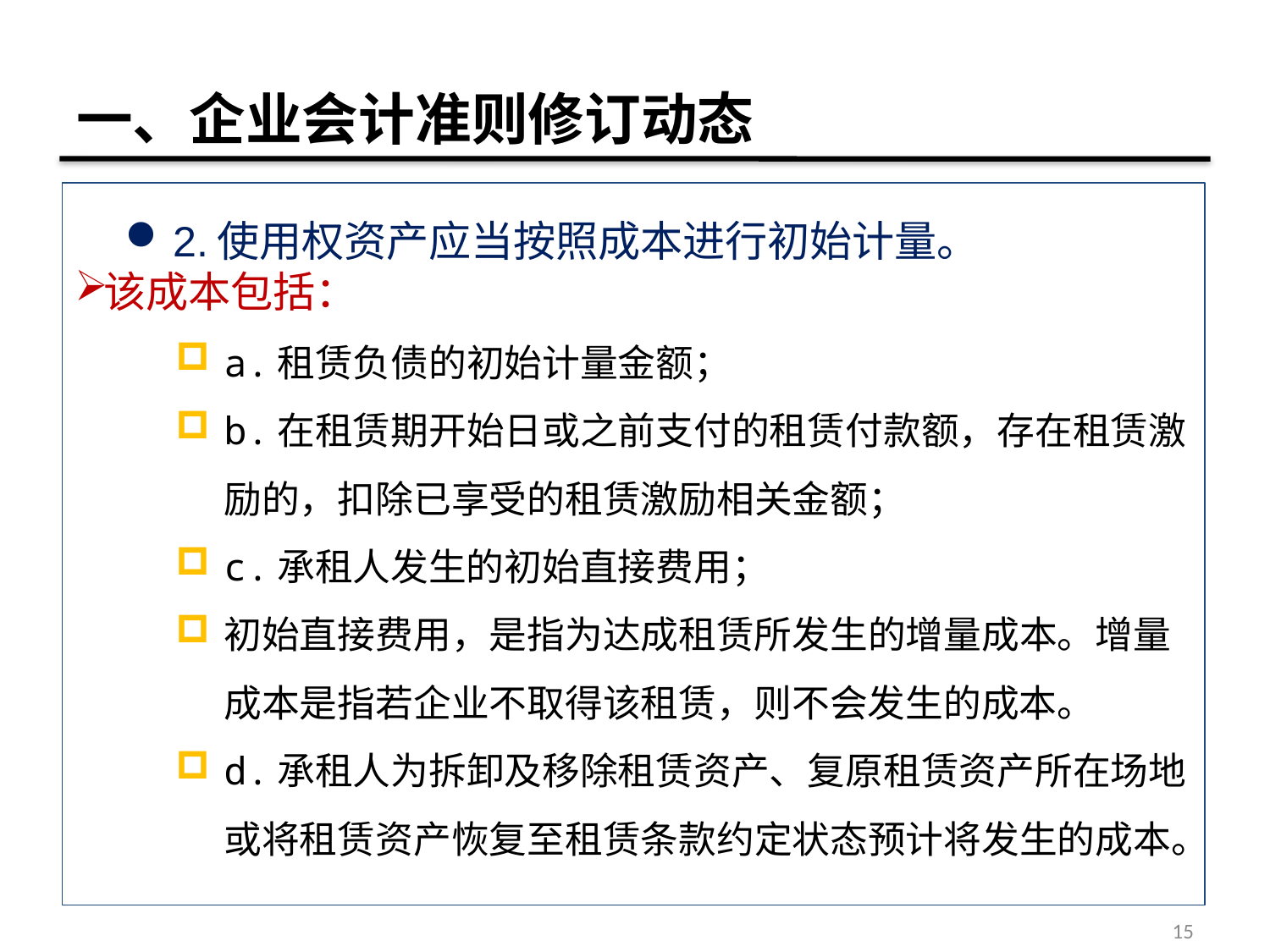

# 一、企业会计准则修订动态
2.使用权资产应当按照成本进行初始计量。
该成本包括：
a.租赁负债的初始计量金额；
b.在租赁期开始日或之前支付的租赁付款额，存在租赁激励的，扣除已享受的租赁激励相关金额；
c.承租人发生的初始直接费用；
初始直接费用，是指为达成租赁所发生的增量成本。增量成本是指若企业不取得该租赁，则不会发生的成本。
d.承租人为拆卸及移除租赁资产、复原租赁资产所在场地或将租赁资产恢复至租赁条款约定状态预计将发生的成本。
15